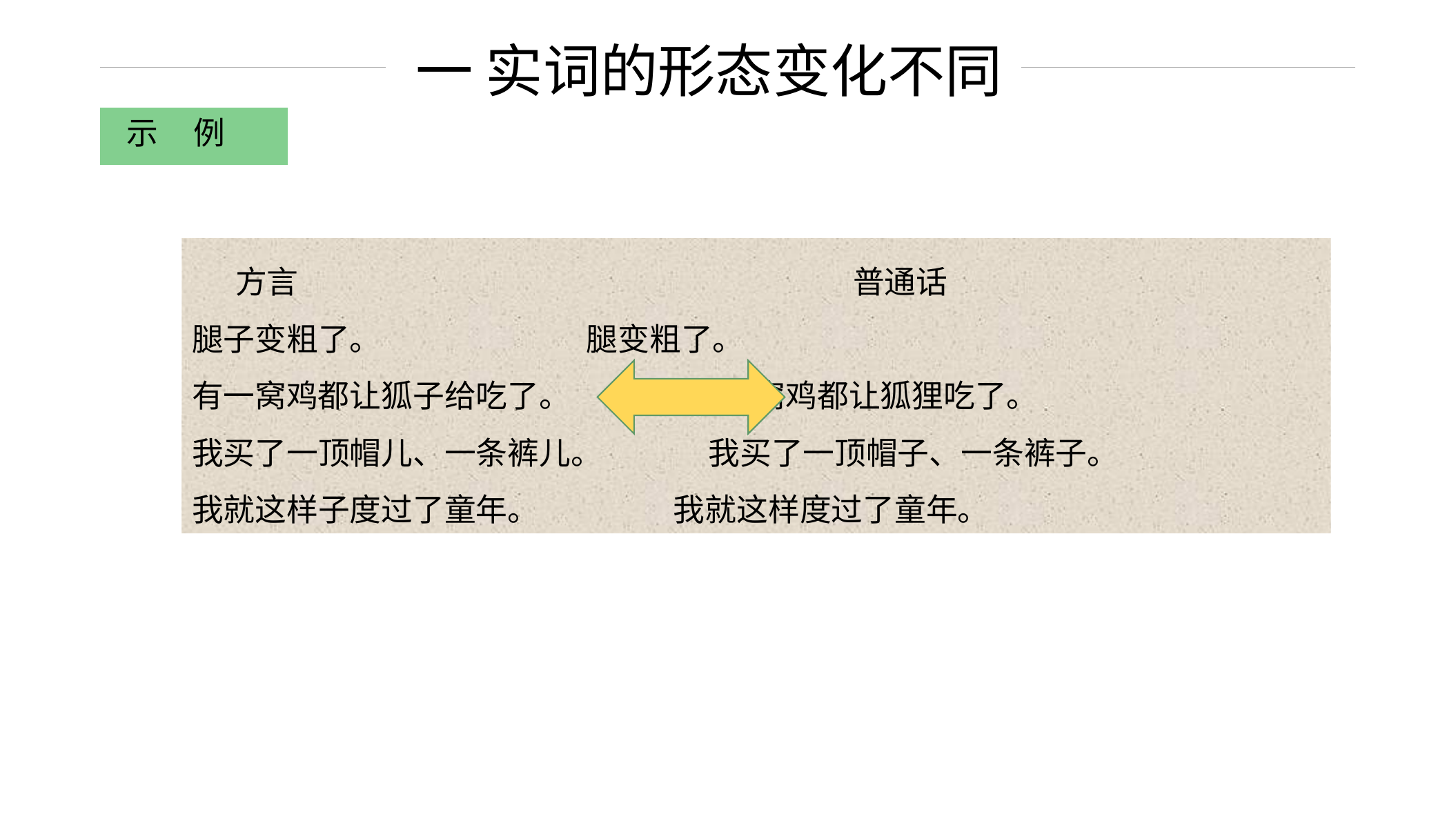

一 实词的形态变化不同

示     例
　   方言　　　　　　　　　　　　 　　　　      普通话
腿子变粗了。                             腿变粗了。
有一窝鸡都让狐子给吃了。                 有一窝鸡都让狐狸吃了。
我买了一顶帽儿、一条裤儿。               我买了一顶帽子、一条裤子。
我就这样子度过了童年。                   我就这样度过了童年。

西    方